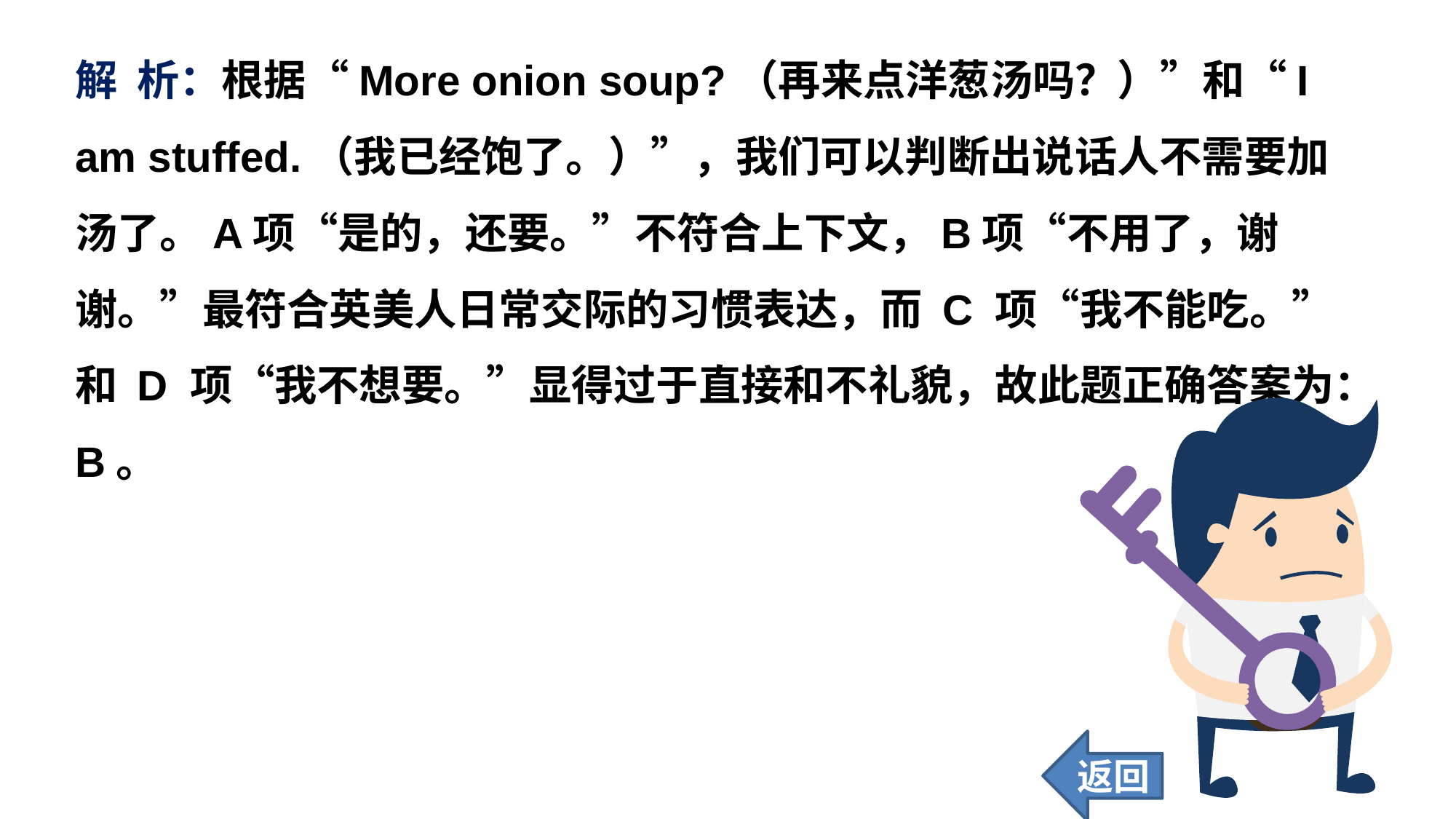

解  析：根据“More onion soup?（再来点洋葱汤吗？）”和“I am stuffed.（我已经饱了。）”，我们可以判断出说话人不需要加汤了。A项“是的，还要。”不符合上下文，B项“不用了，谢谢。”最符合英美人日常交际的习惯表达，而 C 项“我不能吃。”和 D 项“我不想要。”显得过于直接和不礼貌，故此题正确答案为：B。

返回
59